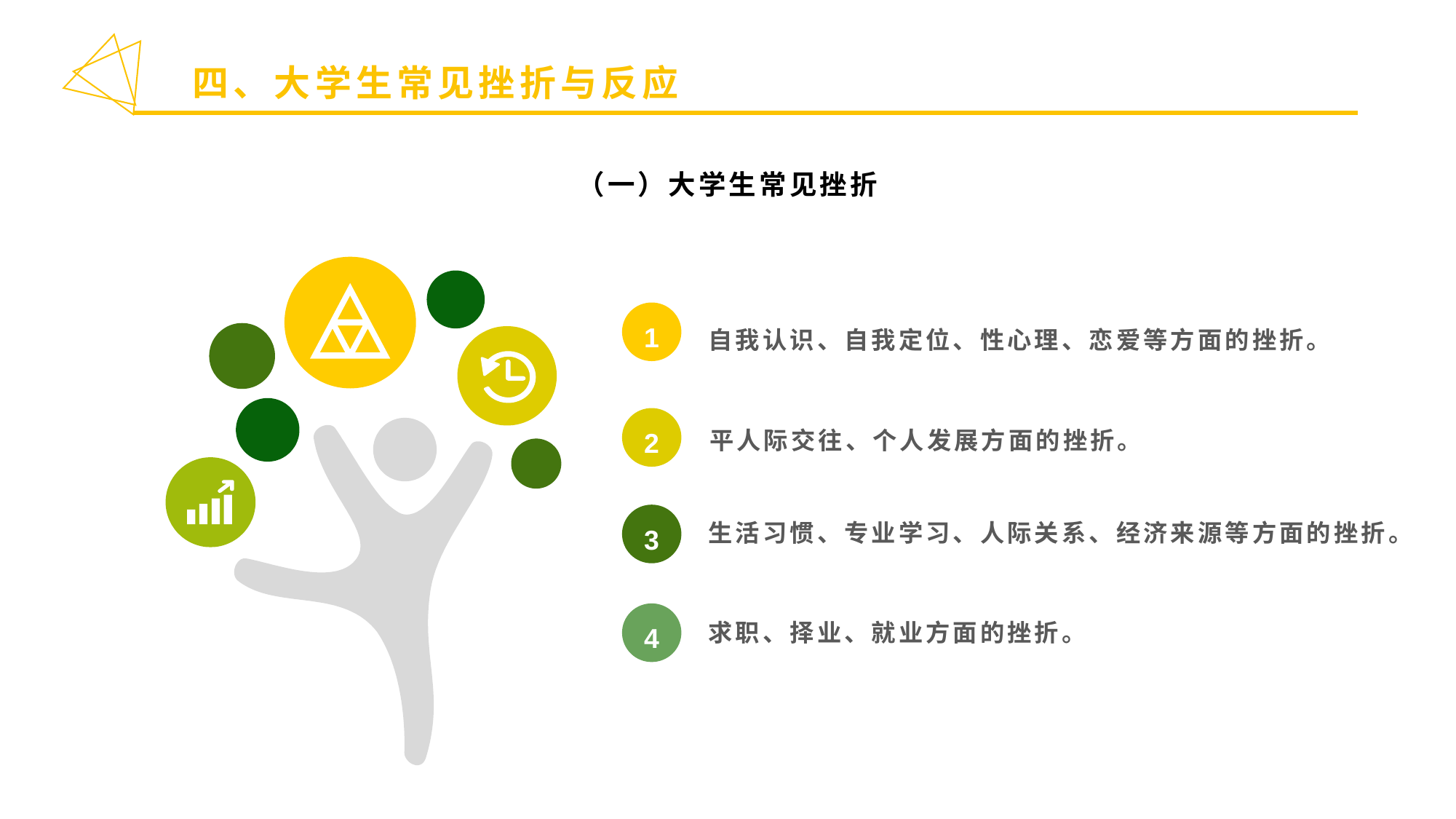

四、大学生常见挫折与反应
（一）大学生常见挫折

自我认识、自我定位、性心理、恋爱等方面的挫折。
1
平人际交往、个人发展方面的挫折。
2
3
生活习惯、专业学习、人际关系、经济来源等方面的挫折。
求职、择业、就业方面的挫折。
4